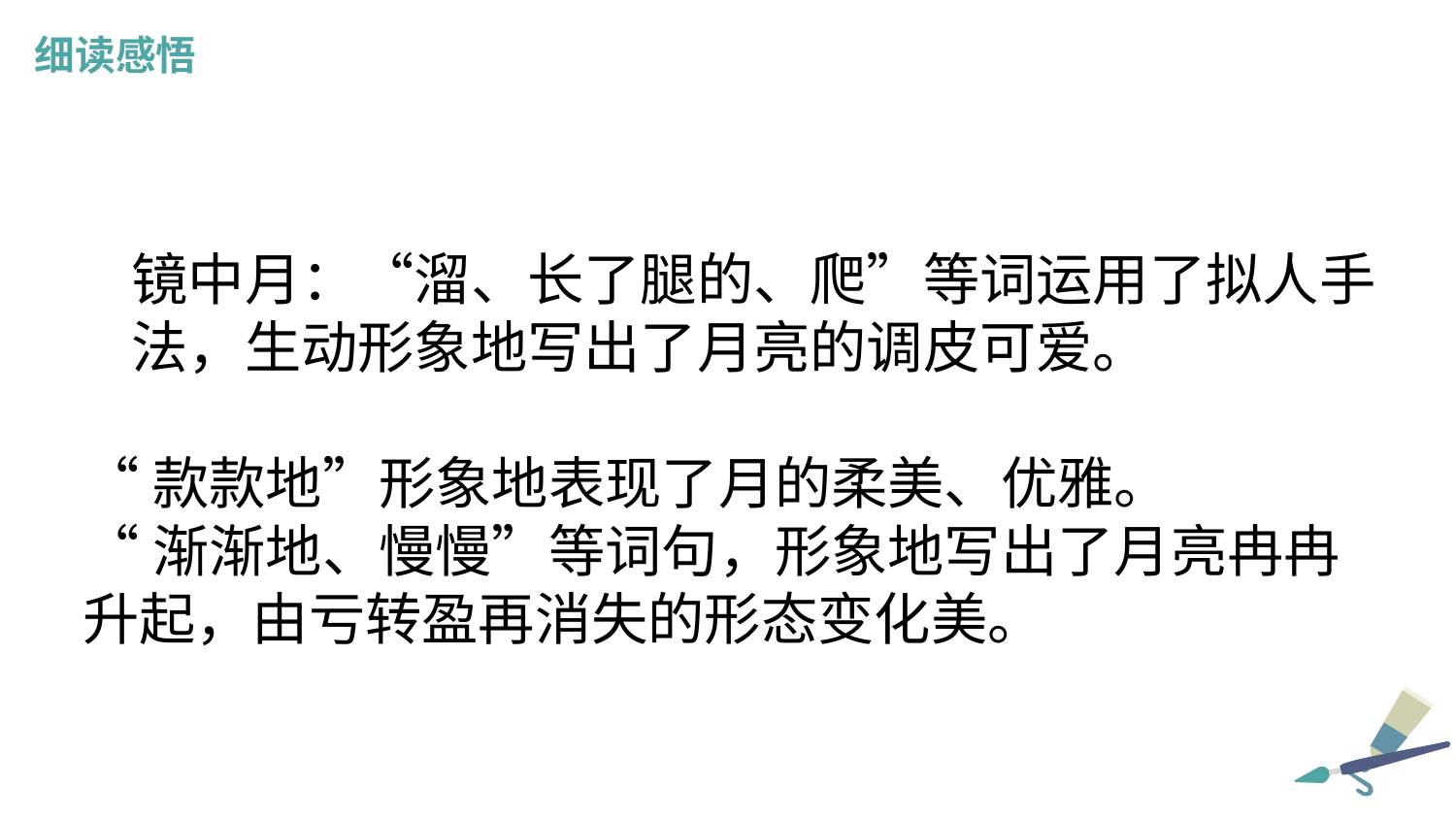

细读感悟
镜中月：“溜、长了腿的、爬”等词运用了拟人手法，生动形象地写出了月亮的调皮可爱。
“款款地”形象地表现了月的柔美、优雅。
“渐渐地、慢慢”等词句，形象地写出了月亮冉冉升起，由亏转盈再消失的形态变化美。